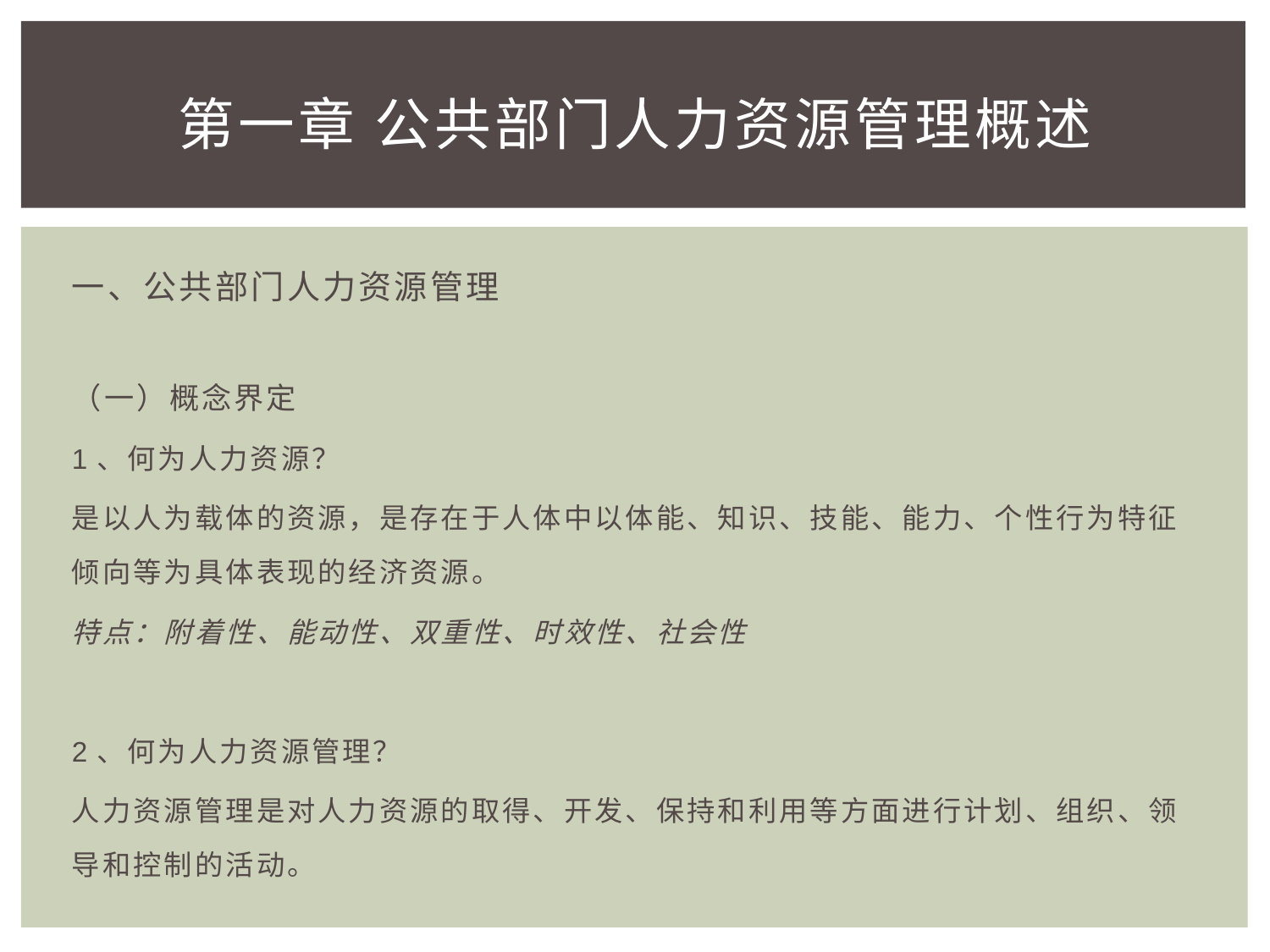

# 第一章 公共部门人力资源管理概述
一、公共部门人力资源管理

（一）概念界定
1、何为人力资源？
是以人为载体的资源，是存在于人体中以体能、知识、技能、能力、个性行为特征倾向等为具体表现的经济资源。
特点：附着性、能动性、双重性、时效性、社会性

2、何为人力资源管理？
人力资源管理是对人力资源的取得、开发、保持和利用等方面进行计划、组织、领导和控制的活动。
3